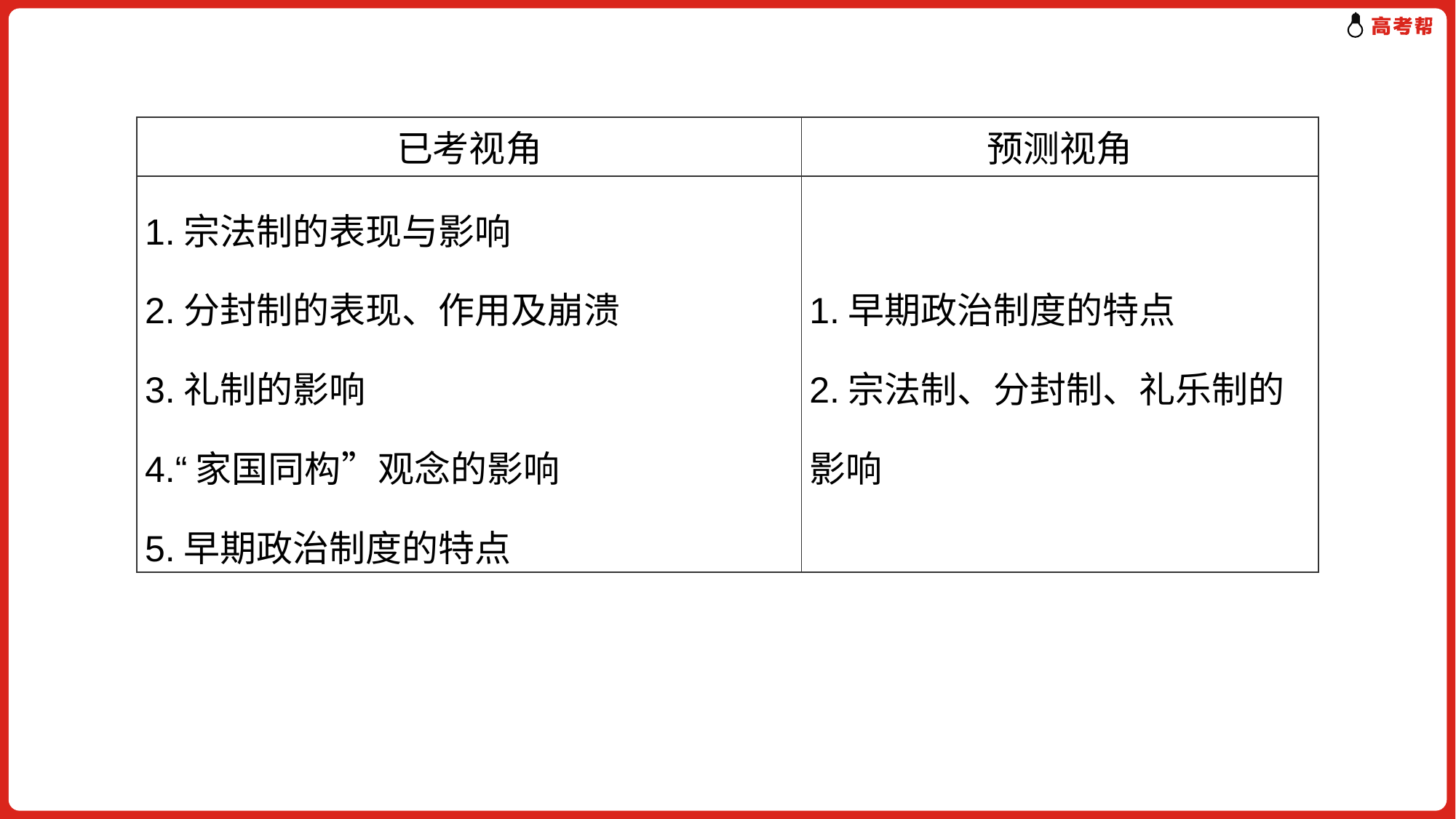

| 已考视角 | 预测视角 |
| --- | --- |
| 1.宗法制的表现与影响 2.分封制的表现、作用及崩溃 3.礼制的影响 4.“家国同构”观念的影响 5.早期政治制度的特点 | 1.早期政治制度的特点 2.宗法制、分封制、礼乐制的影响 |